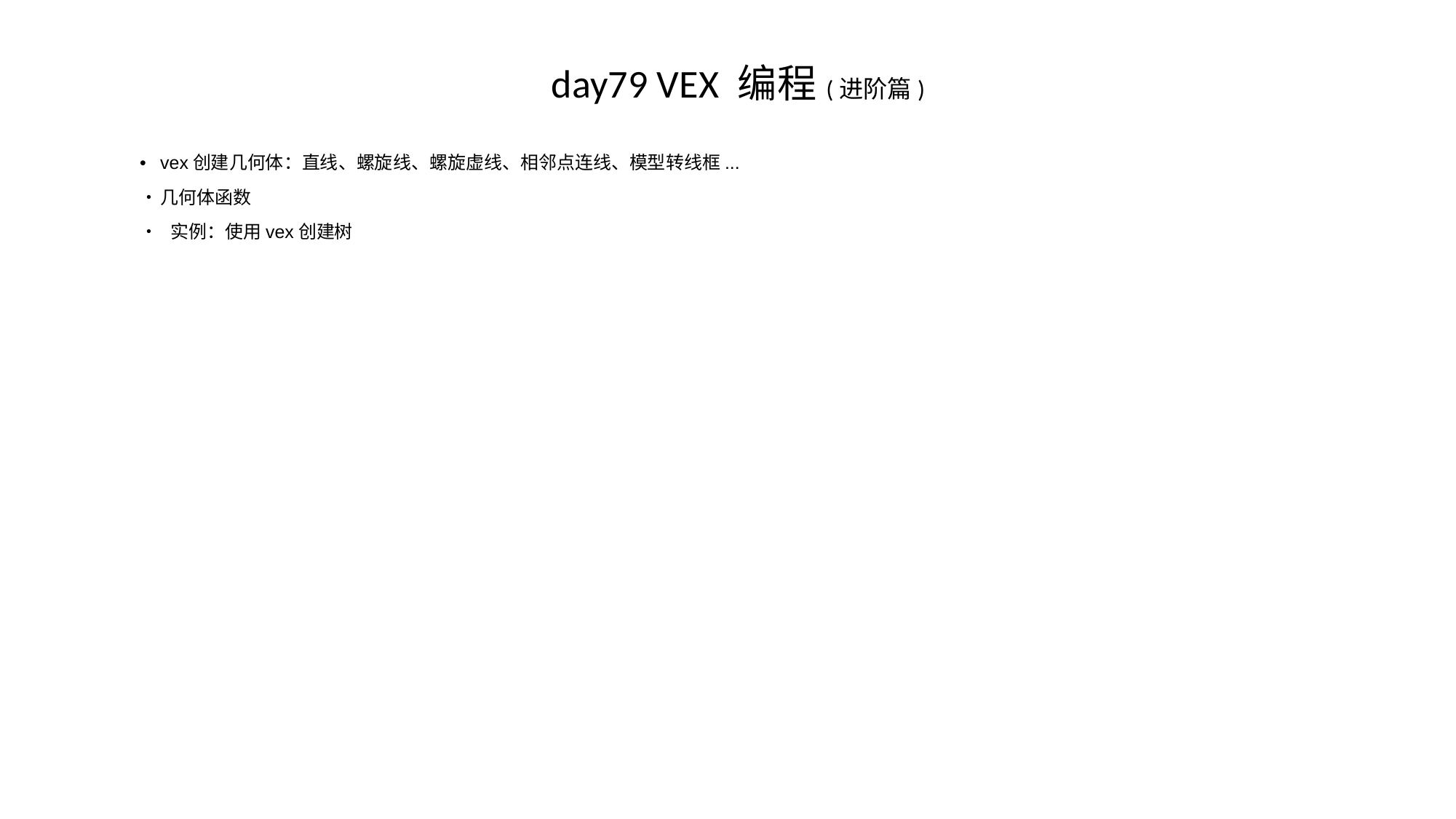

# day79 VEX 编程(进阶篇)
•	vex创建几何体：直线、螺旋线、螺旋虚线、相邻点连线、模型转线框...
•	几何体函数
•  实例：使用vex创建树